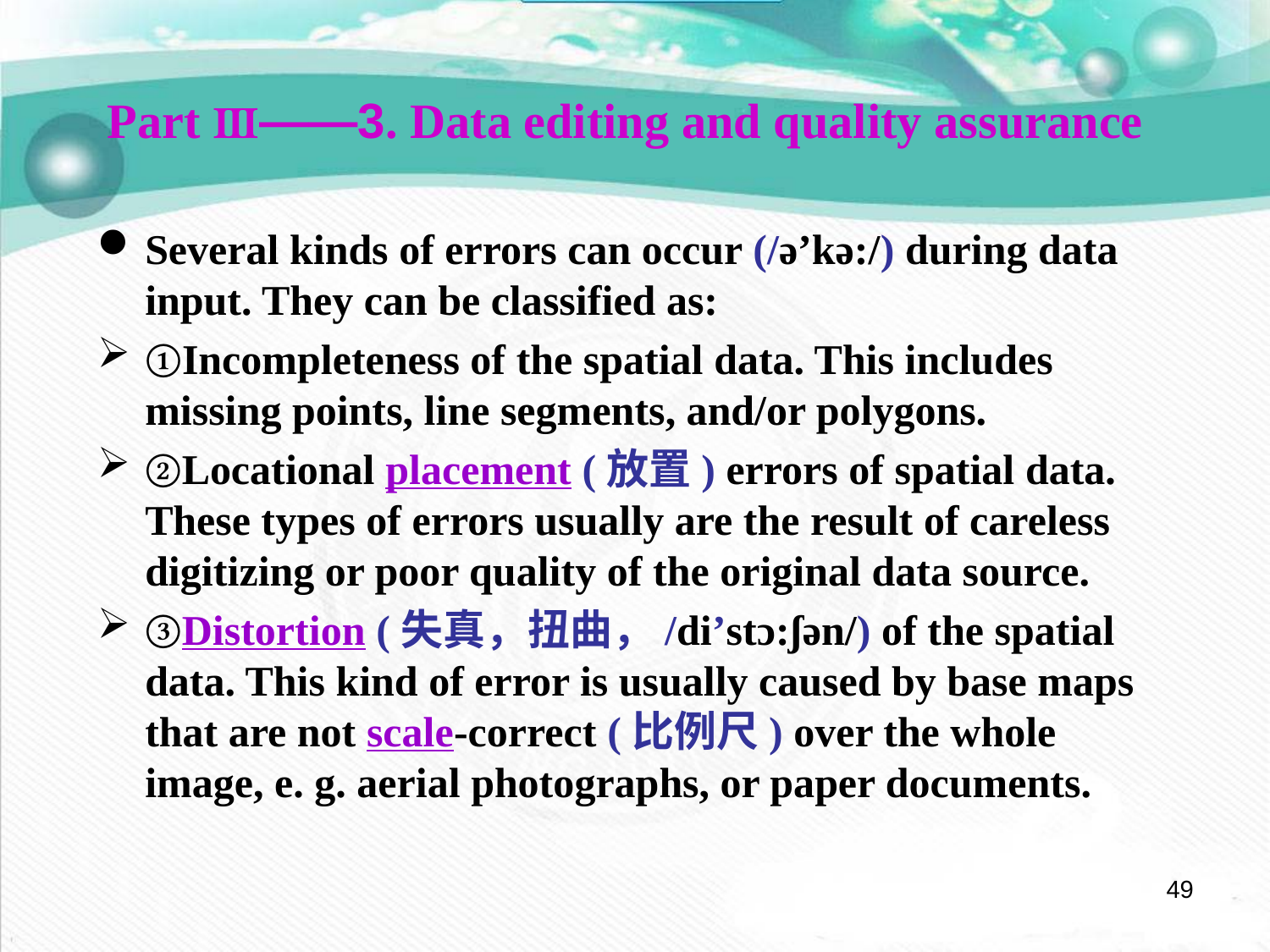

Part Ⅲ——3. Data editing and quality assurance
Several kinds of errors can occur (/ə’kə:/) during data input. They can be classified as:
①Incompleteness of the spatial data. This includes missing points, line segments, and/or polygons.
②Locational placement (放置) errors of spatial data. These types of errors usually are the result of careless digitizing or poor quality of the original data source.
③Distortion (失真，扭曲，/di’stɔ:ʃən/) of the spatial data. This kind of error is usually caused by base maps that are not scale-correct (比例尺) over the whole image, e. g. aerial photographs, or paper documents.
49